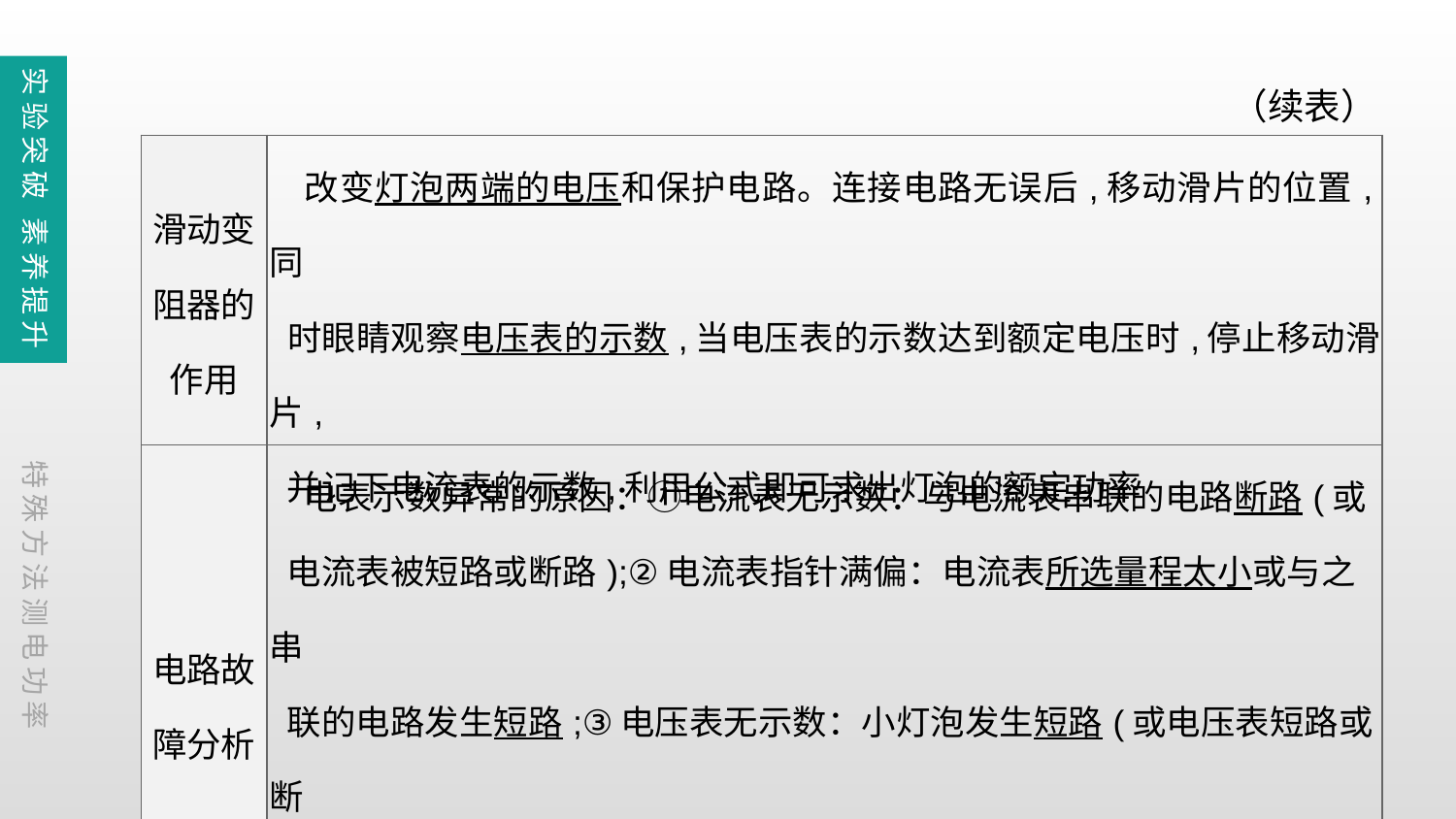

实验突破 素养提升
（续表）
| 滑动变 阻器的 作用 | 改变灯泡两端的电压和保护电路。连接电路无误后,移动滑片的位置,同 时眼睛观察电压表的示数,当电压表的示数达到额定电压时,停止移动滑片, 并记下电流表的示数,利用公式即可求出灯泡的额定功率 |
| --- | --- |
| 电路故 障分析 | 电表示数异常的原因：①电流表无示数：与电流表串联的电路断路(或 电流表被短路或断路);②电流表指针满偏：电流表所选量程太小或与之串 联的电路发生短路;③电压表无示数：小灯泡发生短路(或电压表短路或断 路,或与电压表并联的电路以外部分断路);④电压表示数接近电源电压：小 灯泡发生断路,或滑动变阻器短路。 |
特殊方法测电功率